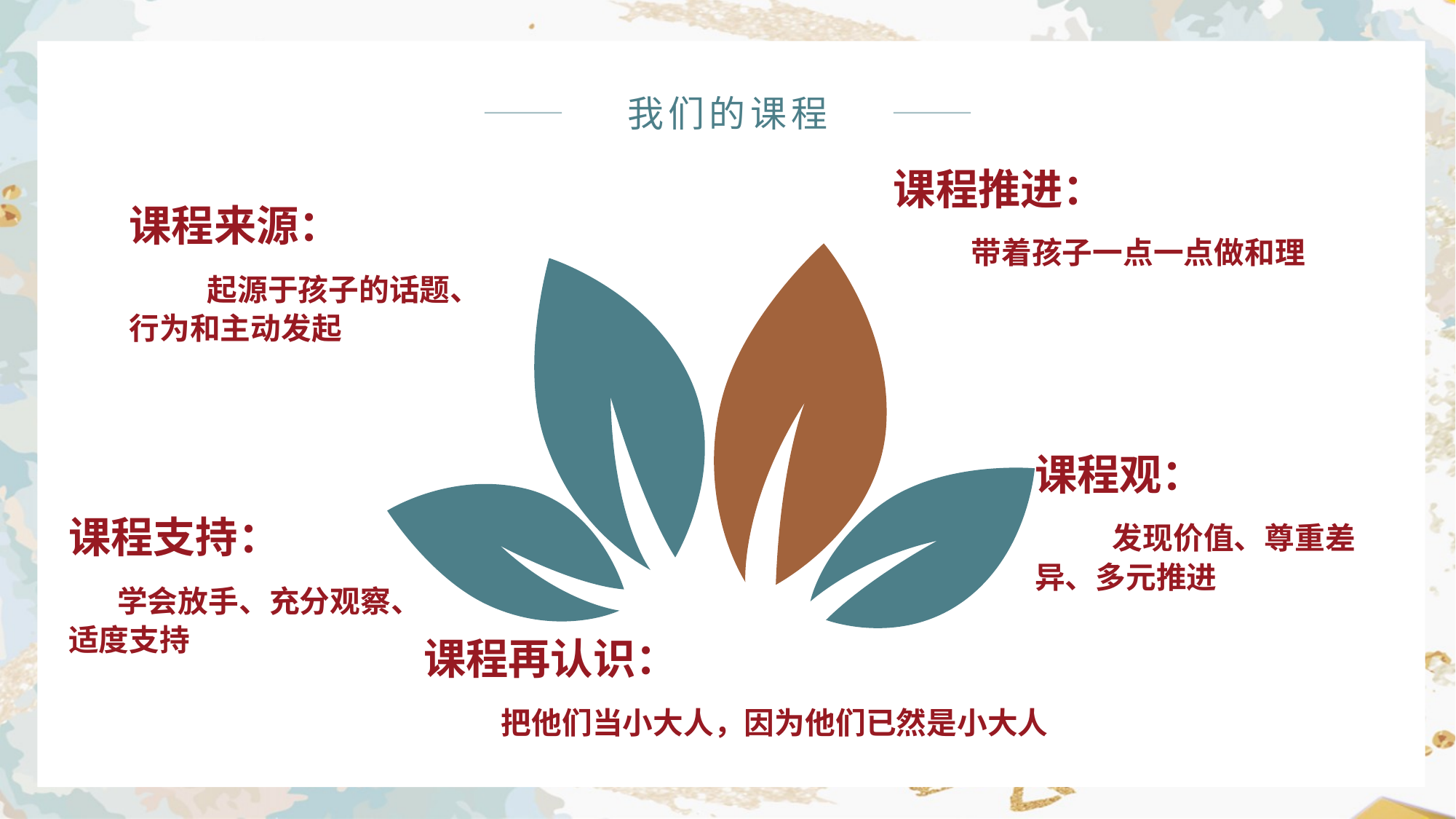

我们的课程
课程推进：
       带着孩子一点一点做和理
课程来源：
       起源于孩子的话题、行为和主动发起

课程观：
       发现价值、尊重差异、多元推进

课程支持：
    学会放手、充分观察、适度支持

课程再认识：
       把他们当小大人，因为他们已然是小大人